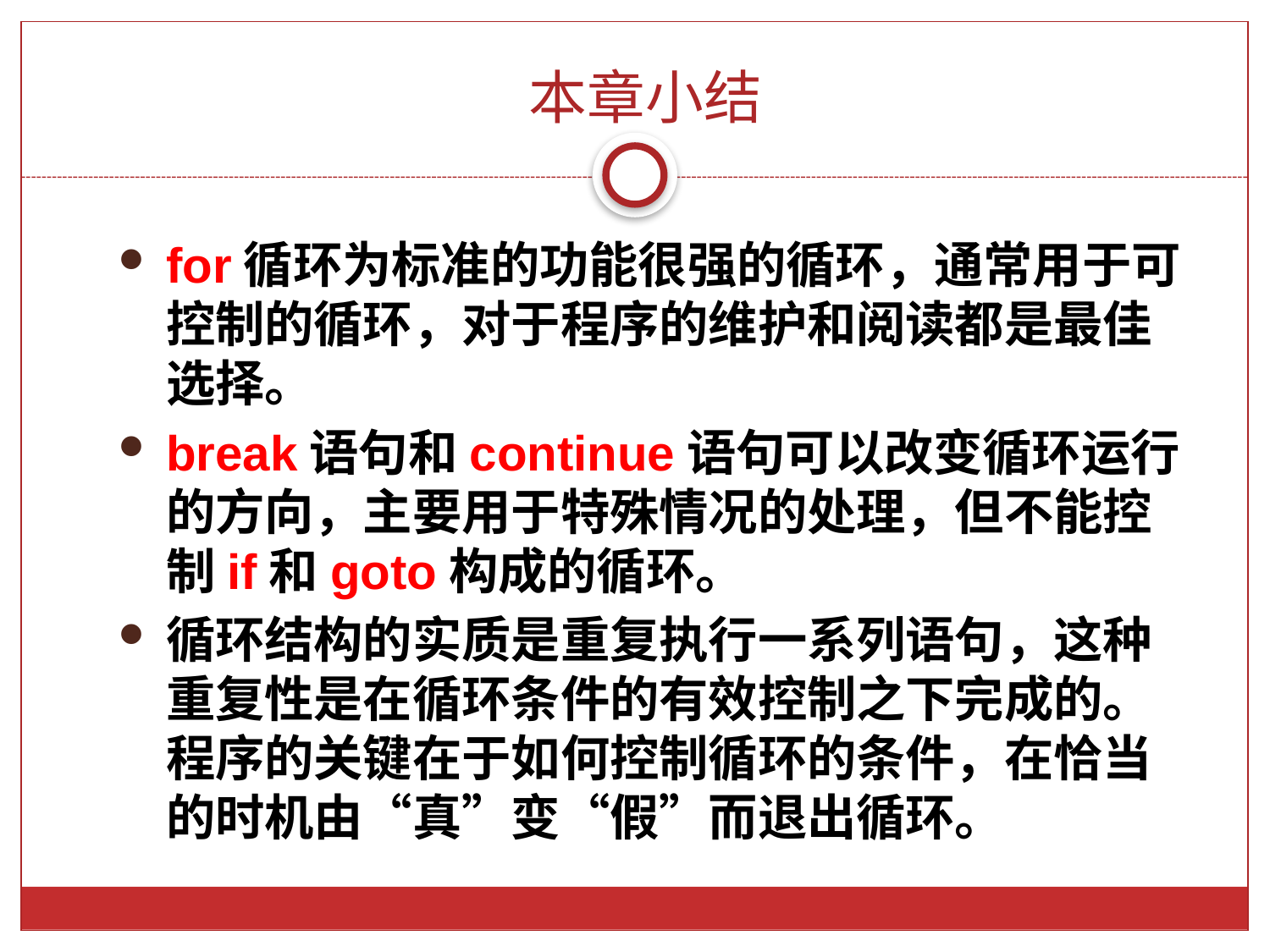

本章小结
for循环为标准的功能很强的循环，通常用于可控制的循环，对于程序的维护和阅读都是最佳选择。
break语句和continue语句可以改变循环运行的方向，主要用于特殊情况的处理，但不能控制if和goto构成的循环。
循环结构的实质是重复执行一系列语句，这种重复性是在循环条件的有效控制之下完成的。程序的关键在于如何控制循环的条件，在恰当的时机由“真”变“假”而退出循环。